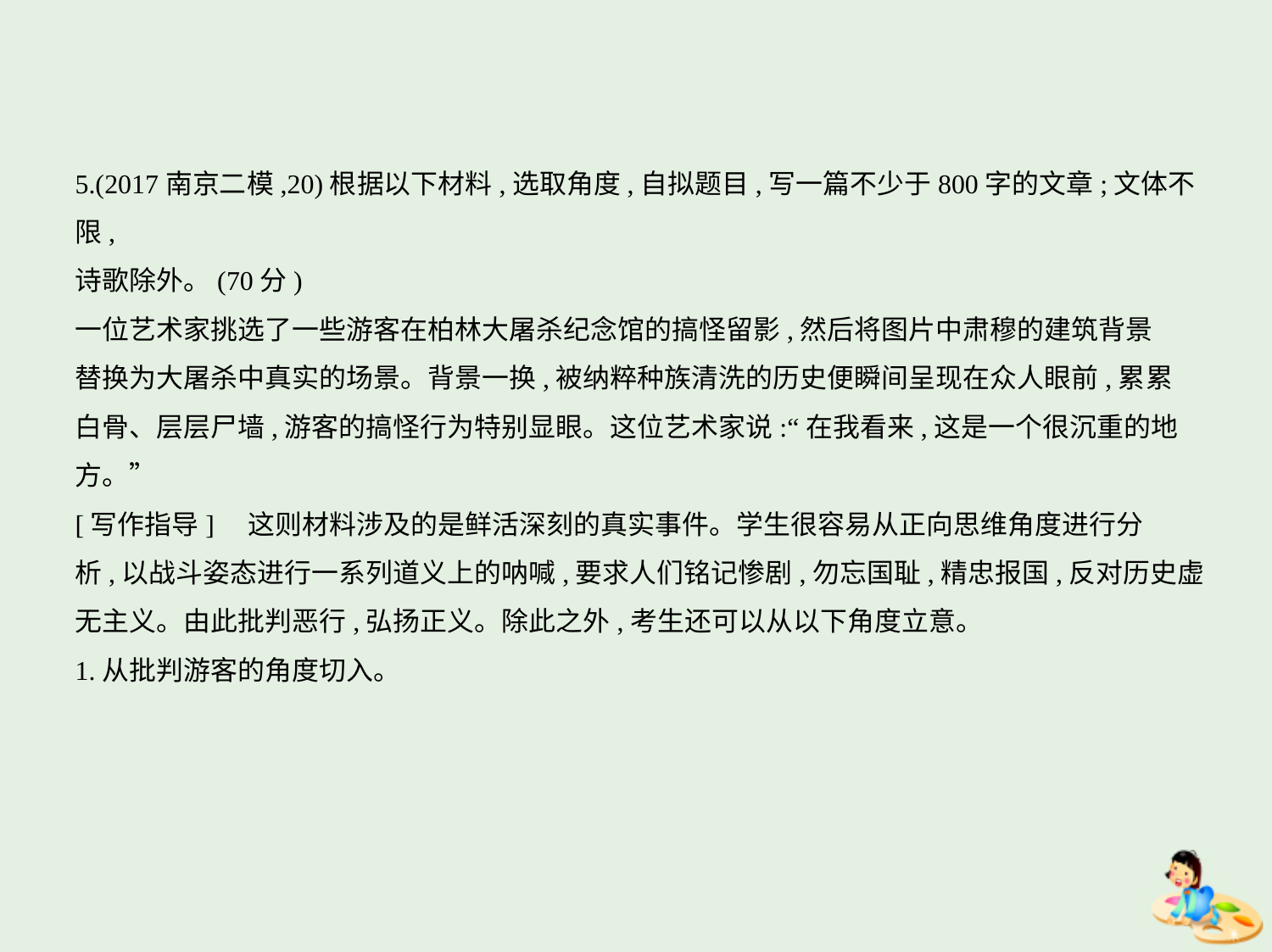

5.(2017南京二模,20)根据以下材料,选取角度,自拟题目,写一篇不少于800字的文章;文体不限,
诗歌除外。(70分)
一位艺术家挑选了一些游客在柏林大屠杀纪念馆的搞怪留影,然后将图片中肃穆的建筑背景
替换为大屠杀中真实的场景。背景一换,被纳粹种族清洗的历史便瞬间呈现在众人眼前,累累
白骨、层层尸墙,游客的搞怪行为特别显眼。这位艺术家说:“在我看来,这是一个很沉重的地
方。”
[写作指导]　这则材料涉及的是鲜活深刻的真实事件。学生很容易从正向思维角度进行分
析,以战斗姿态进行一系列道义上的呐喊,要求人们铭记惨剧,勿忘国耻,精忠报国,反对历史虚
无主义。由此批判恶行,弘扬正义。除此之外,考生还可以从以下角度立意。
1.从批判游客的角度切入。